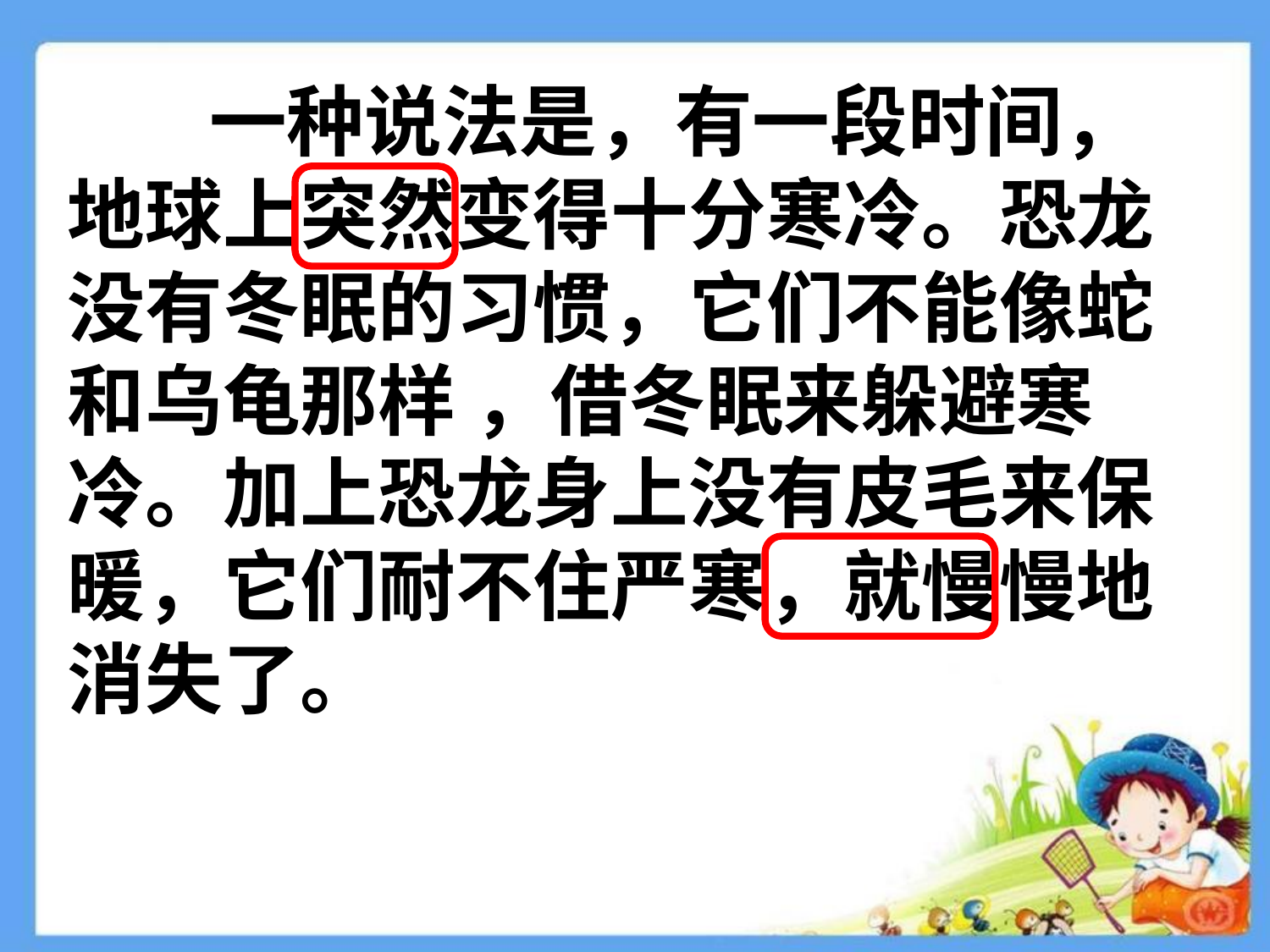

一种说法是，有一段时间，地球上突然变得十分寒冷。恐龙没有冬眠的习惯，它们不能像蛇和乌龟那样 ，借冬眠来躲避寒冷。加上恐龙身上没有皮毛来保暖，它们耐不住严寒，就慢慢地消失了。